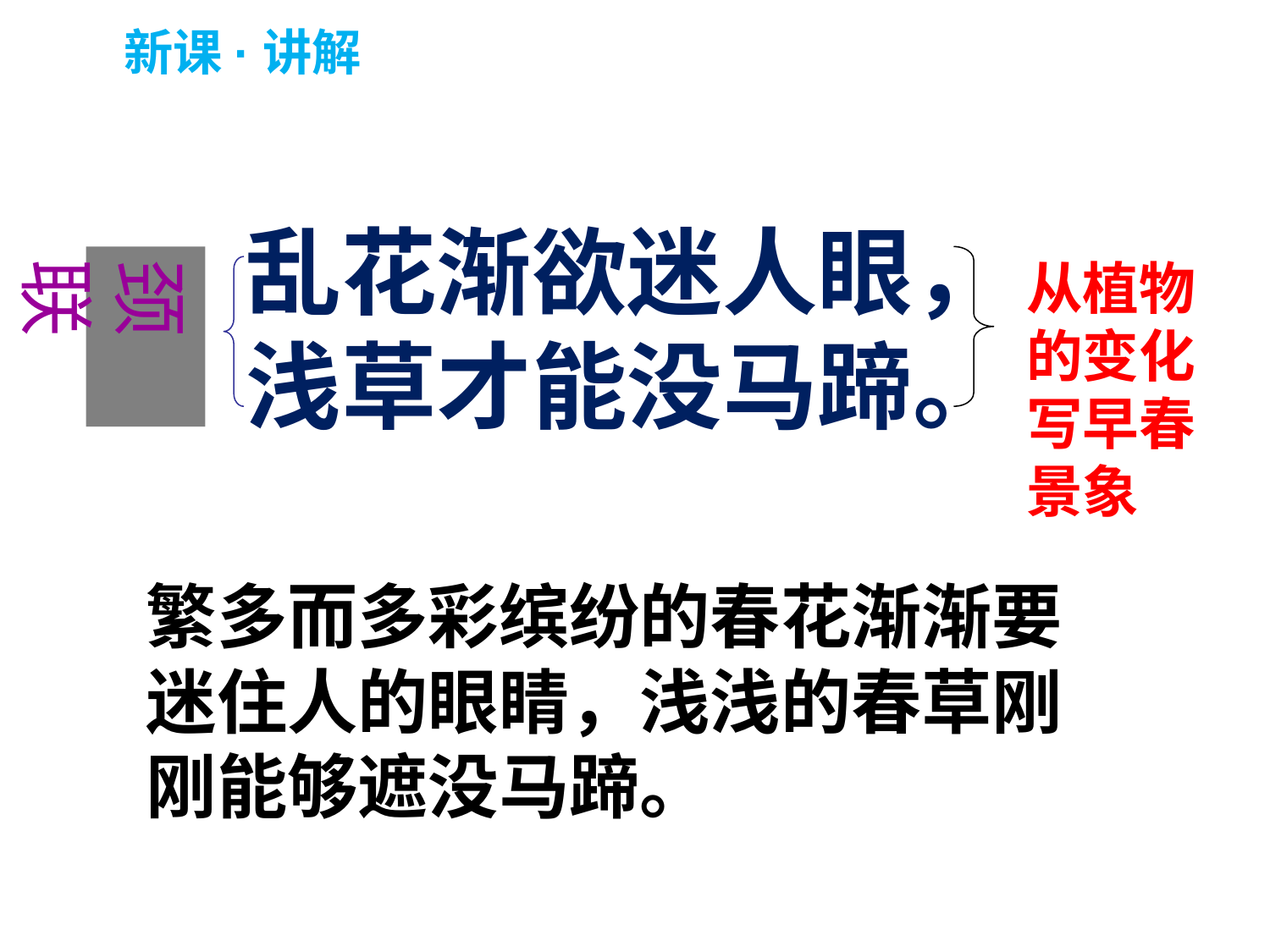

新课·讲解
乱花渐欲迷人眼，
浅草才能没马蹄。
颈联

从植物的变化写早春景象

繁多而多彩缤纷的春花渐渐要迷住人的眼睛，浅浅的春草刚刚能够遮没马蹄。